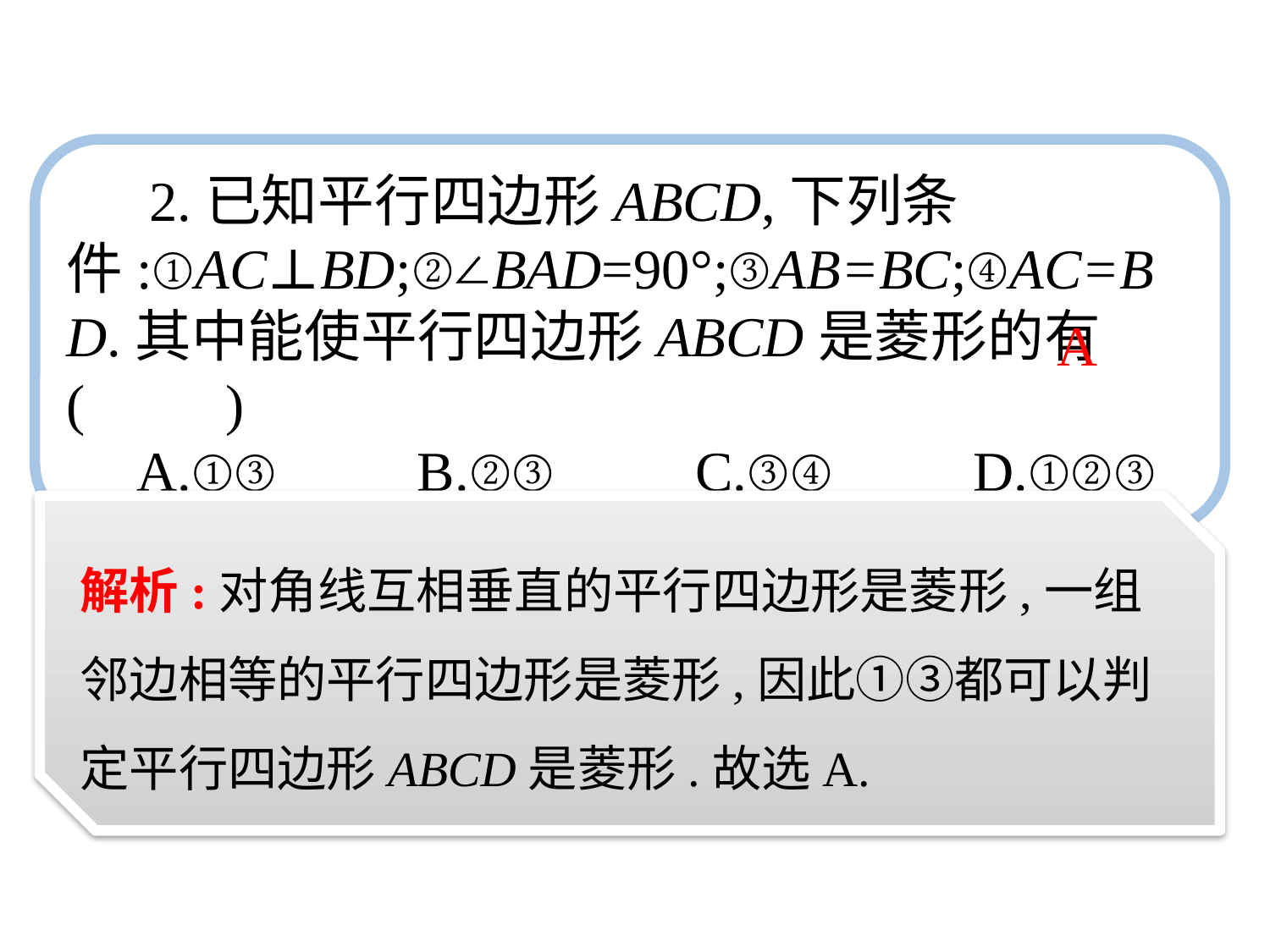

2.已知平行四边形ABCD,下列条件:①AC⊥BD;②∠BAD=90°;③AB=BC;④AC=BD.其中能使平行四边形ABCD是菱形的有(　　)
　A.①③　　B.②③　　C.③④　　D.①②③
A
解析:对角线互相垂直的平行四边形是菱形,一组邻边相等的平行四边形是菱形,因此①③都可以判定平行四边形ABCD是菱形.故选A.